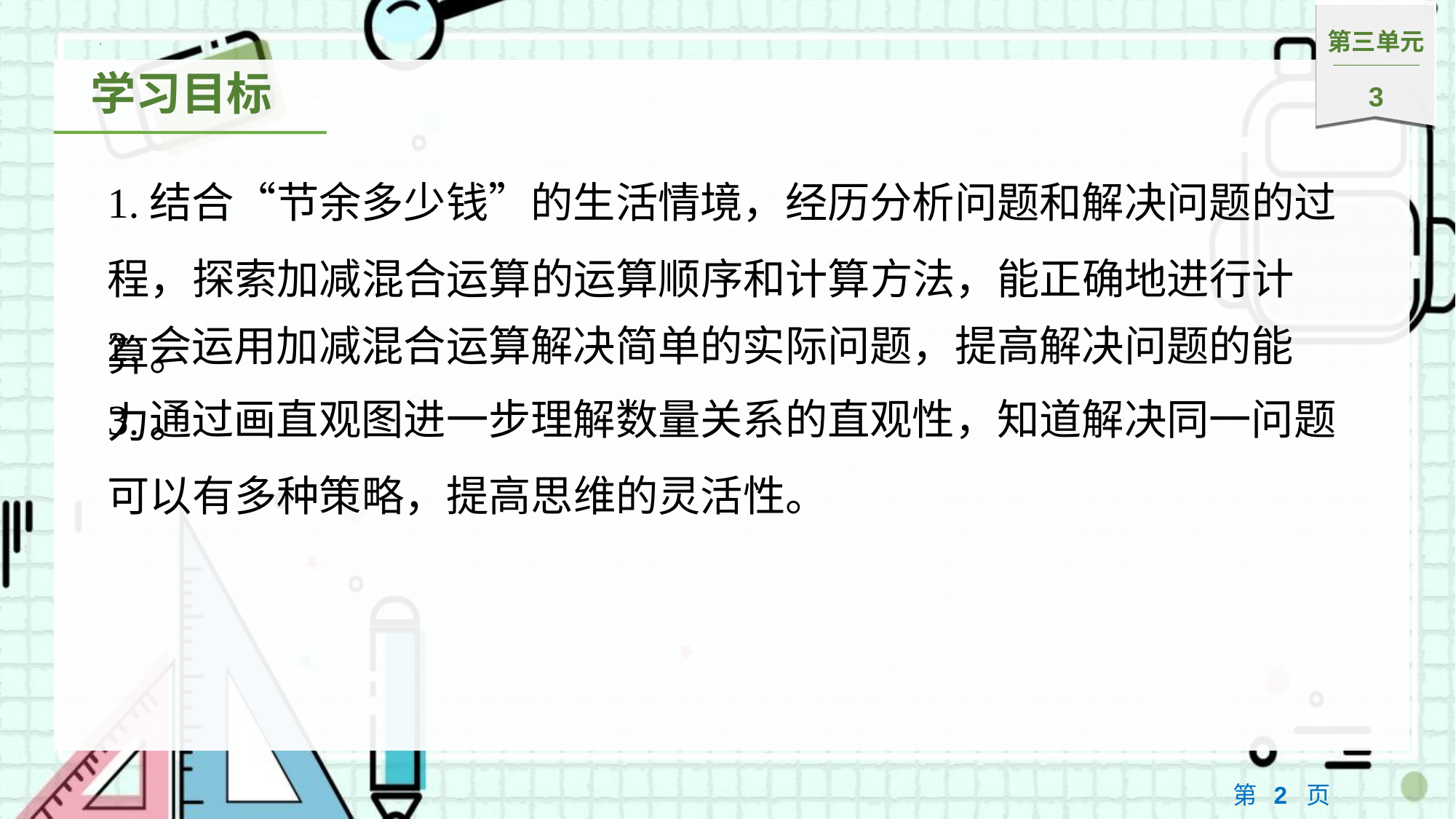

1.结合“节余多少钱”的生活情境，经历分析问题和解决问题的过程，探索加减混合运算的运算顺序和计算方法，能正确地进行计算。
2.会运用加减混合运算解决简单的实际问题，提高解决问题的能力。
3.通过画直观图进一步理解数量关系的直观性，知道解决同一问题可以有多种策略，提高思维的灵活性。